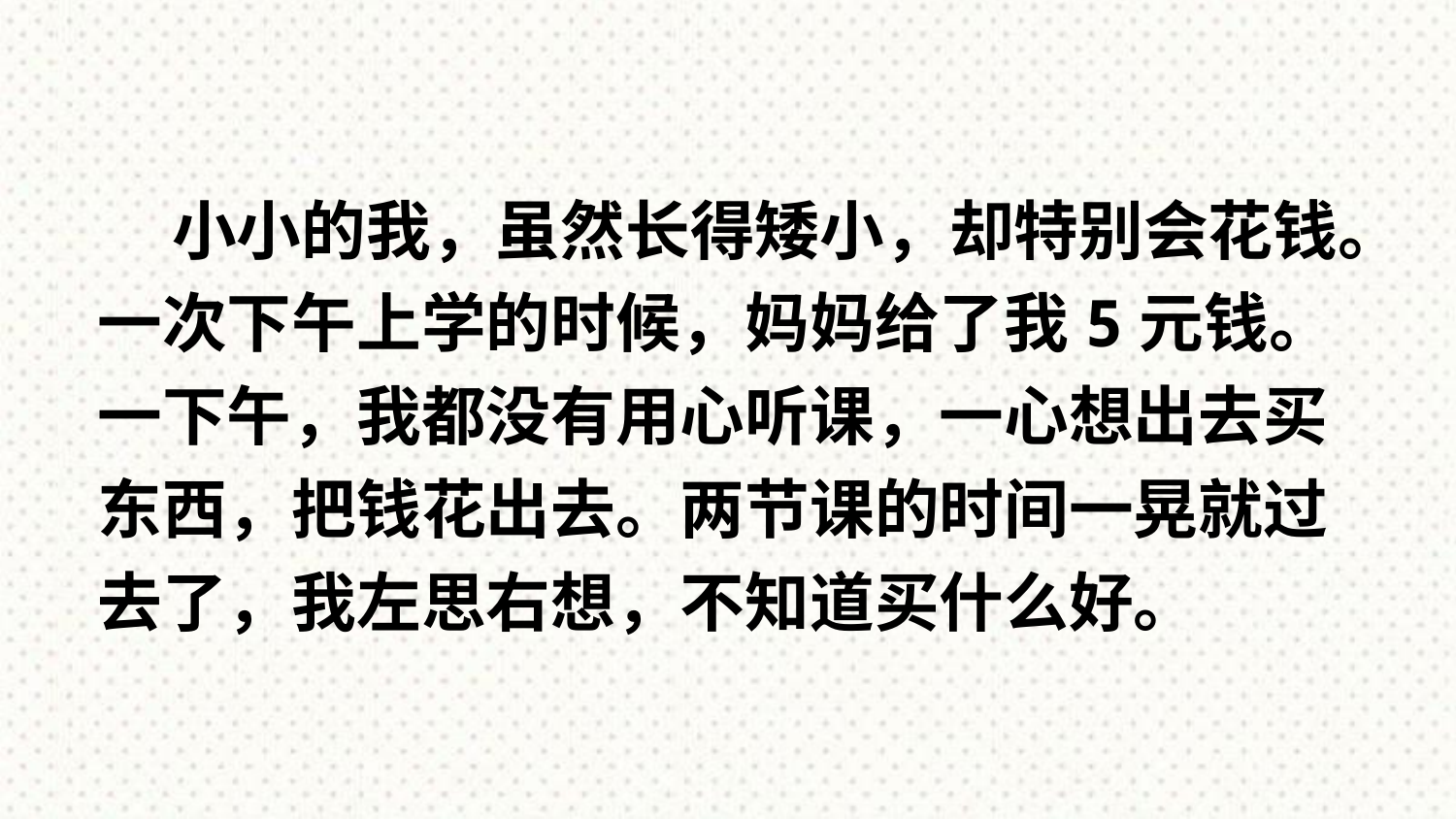

小小的我，虽然长得矮小，却特别会花钱。一次下午上学的时候，妈妈给了我5元钱。一下午，我都没有用心听课，一心想出去买东西，把钱花出去。两节课的时间一晃就过去了，我左思右想，不知道买什么好。